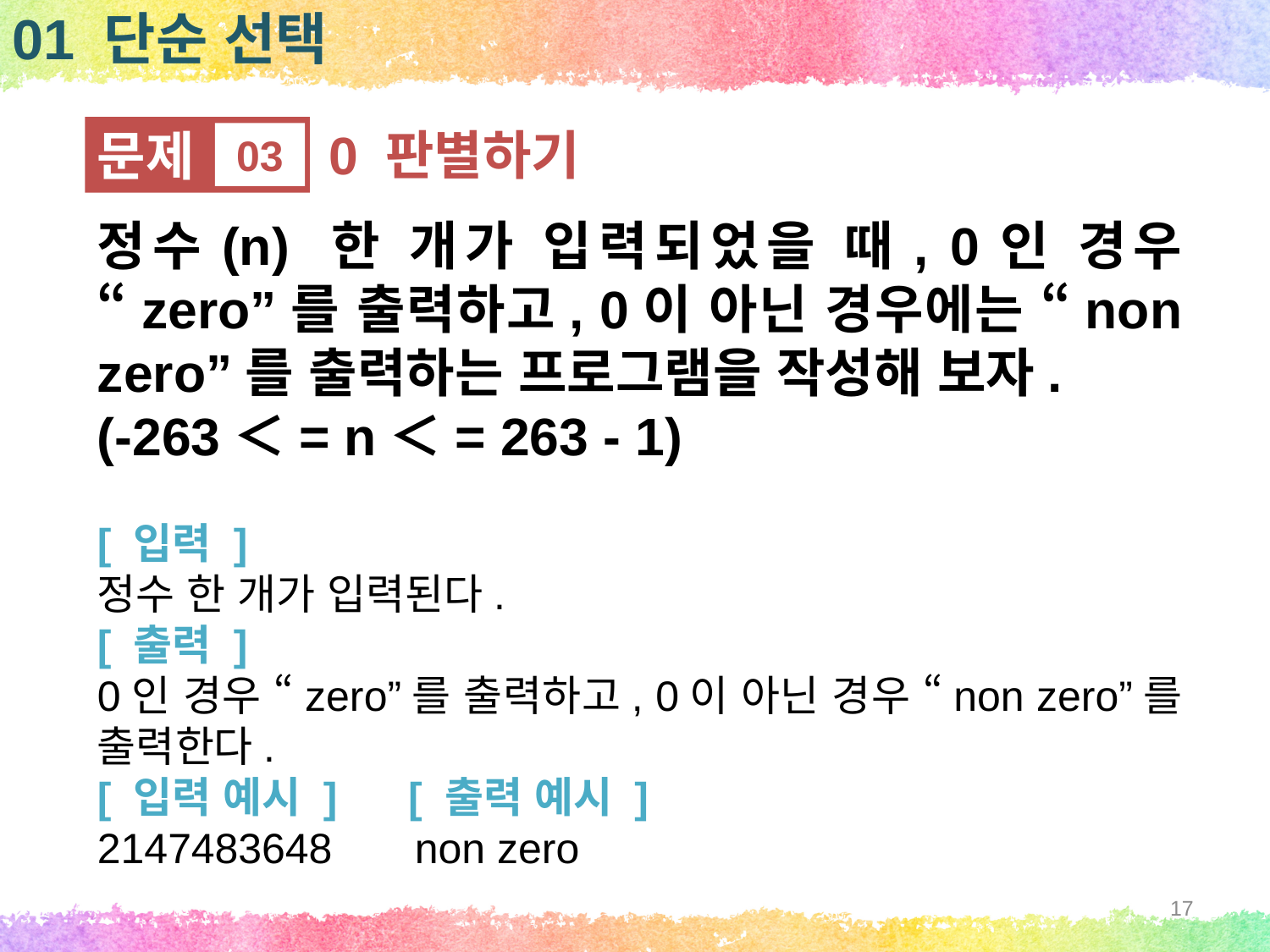

01 단순 선택
문제
03
0 판별하기
정수(n) 한 개가 입력되었을 때, 0인 경우 “zero”를 출력하고, 0이 아닌 경우에는 “non zero”를 출력하는 프로그램을 작성해 보자.
(-263＜= n＜= 263 - 1)

[ 입력 ]
정수 한 개가 입력된다.
[ 출력 ]
0인 경우 “zero”를 출력하고, 0이 아닌 경우 “non zero”를 출력한다.
[ 입력 예시 ]      [ 출력 예시 ]
2147483648       non zero
17